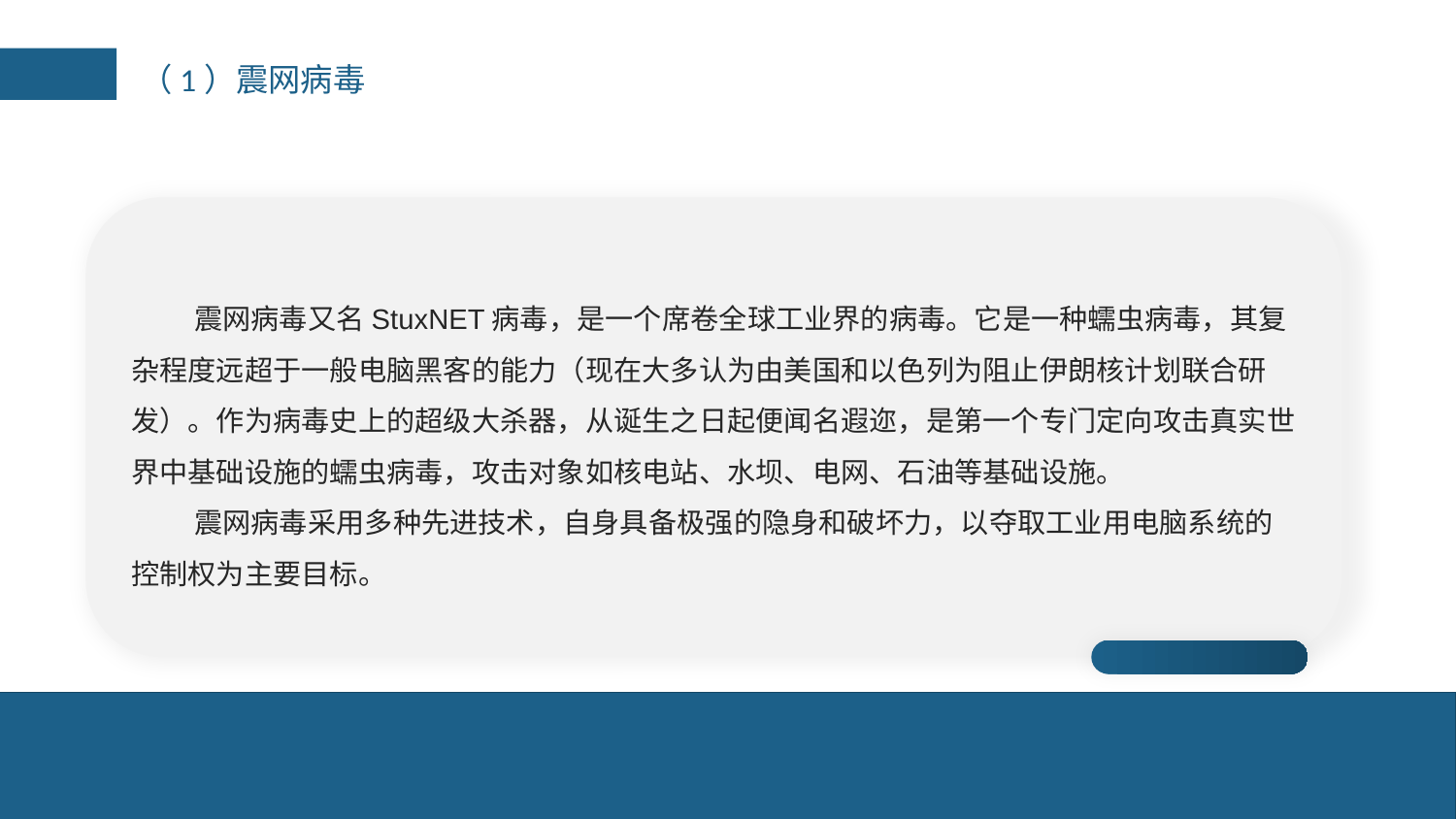

（1）震网病毒

震网病毒又名StuxNET病毒，是一个席卷全球工业界的病毒。它是一种蠕虫病毒，其复杂程度远超于一般电脑黑客的能力（现在大多认为由美国和以色列为阻止伊朗核计划联合研发）。作为病毒史上的超级大杀器，从诞生之日起便闻名遐迩，是第一个专门定向攻击真实世界中基础设施的蠕虫病毒，攻击对象如核电站、水坝、电网、石油等基础设施。
震网病毒采用多种先进技术，自身具备极强的隐身和破坏力，以夺取工业用电脑系统的控制权为主要目标。